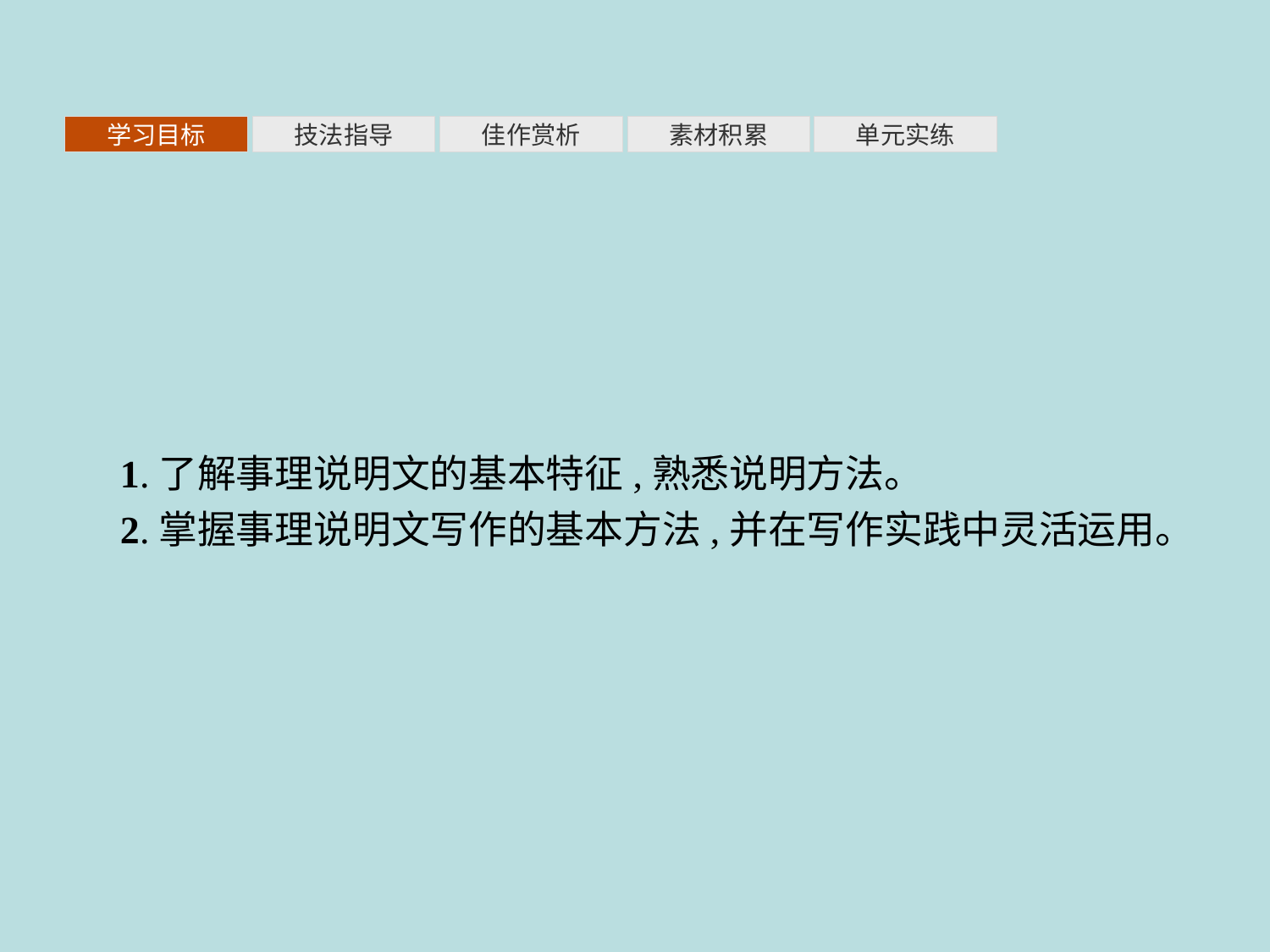

素材积累
学习目标
技法指导
佳作赏析
单元实练
1.了解事理说明文的基本特征,熟悉说明方法。
2.掌握事理说明文写作的基本方法,并在写作实践中灵活运用。